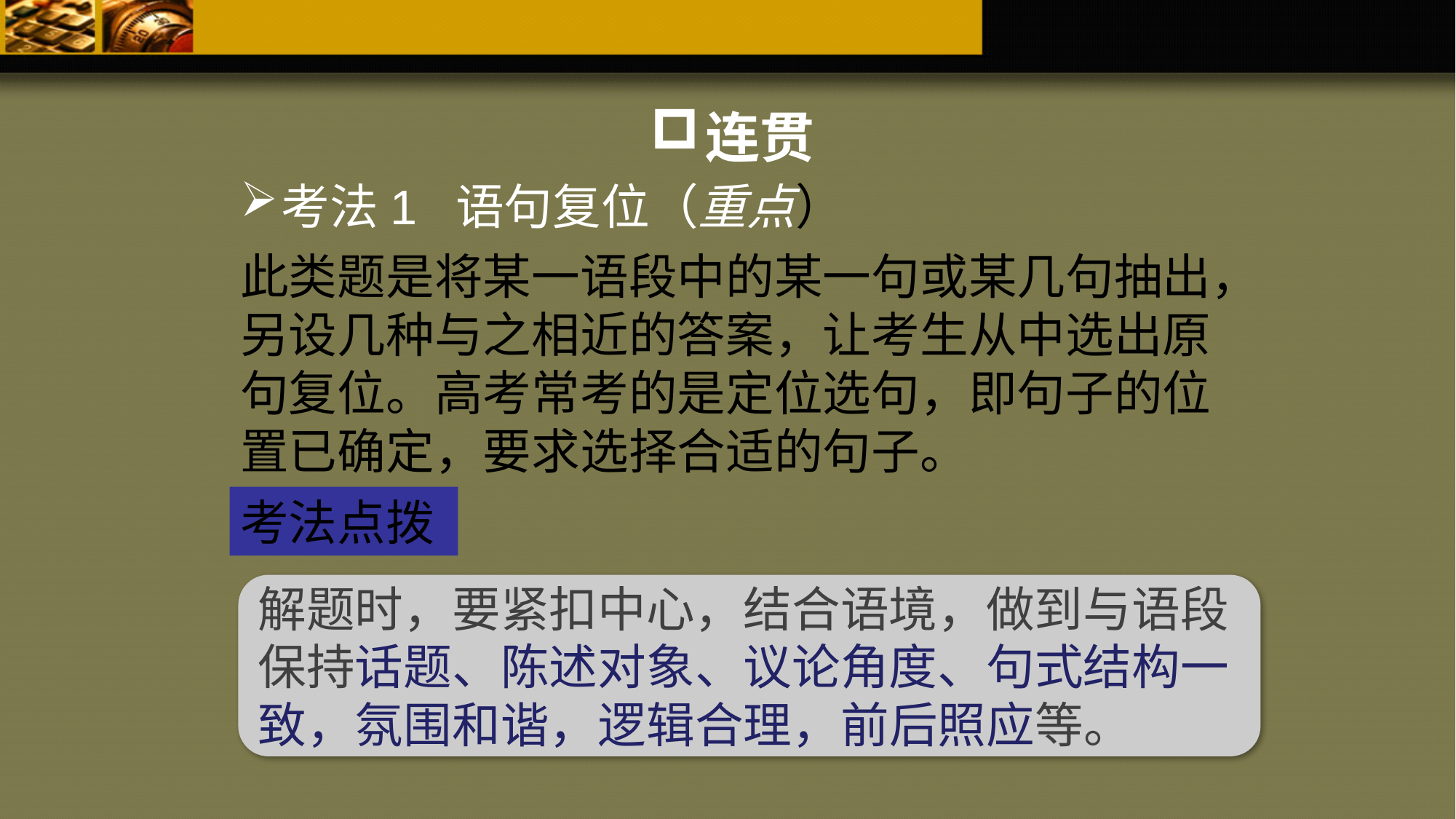

连贯
考法1  语句复位（重点）
此类题是将某一语段中的某一句或某几句抽出，另设几种与之相近的答案，让考生从中选出原句复位。高考常考的是定位选句，即句子的位置已确定，要求选择合适的句子。
考法点拨
解题时，要紧扣中心，结合语境，做到与语段保持话题、陈述对象、议论角度、句式结构一致，氛围和谐，逻辑合理，前后照应等。